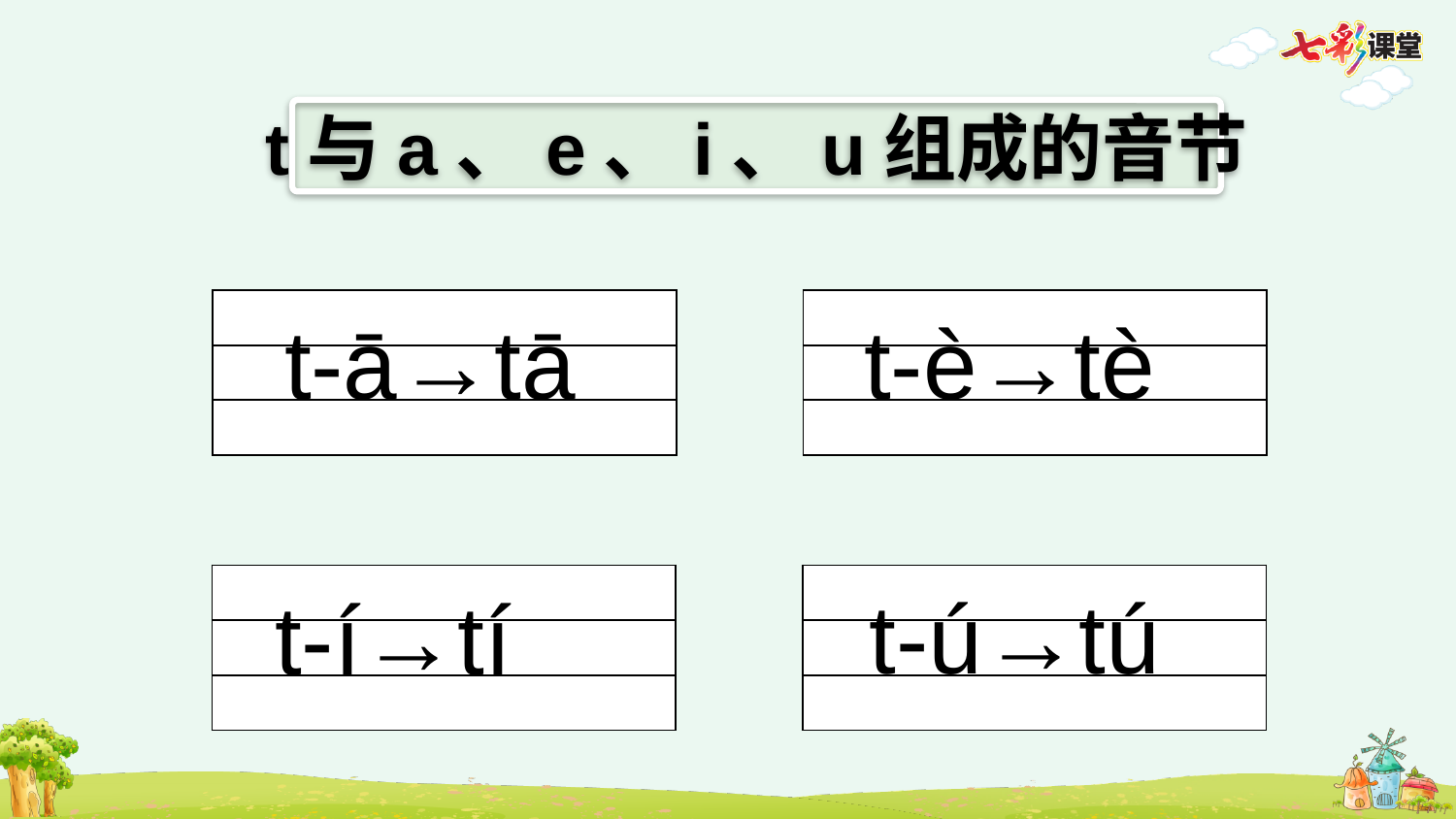

t与a、e、i、u组成的音节
|  |
| --- |
|  |
|  |
|  |
| --- |
|  |
|  |
t-è→tè
t-ā→tā
|  |
| --- |
|  |
|  |
|  |
| --- |
|  |
|  |
t-ú→tú
t-í→tí